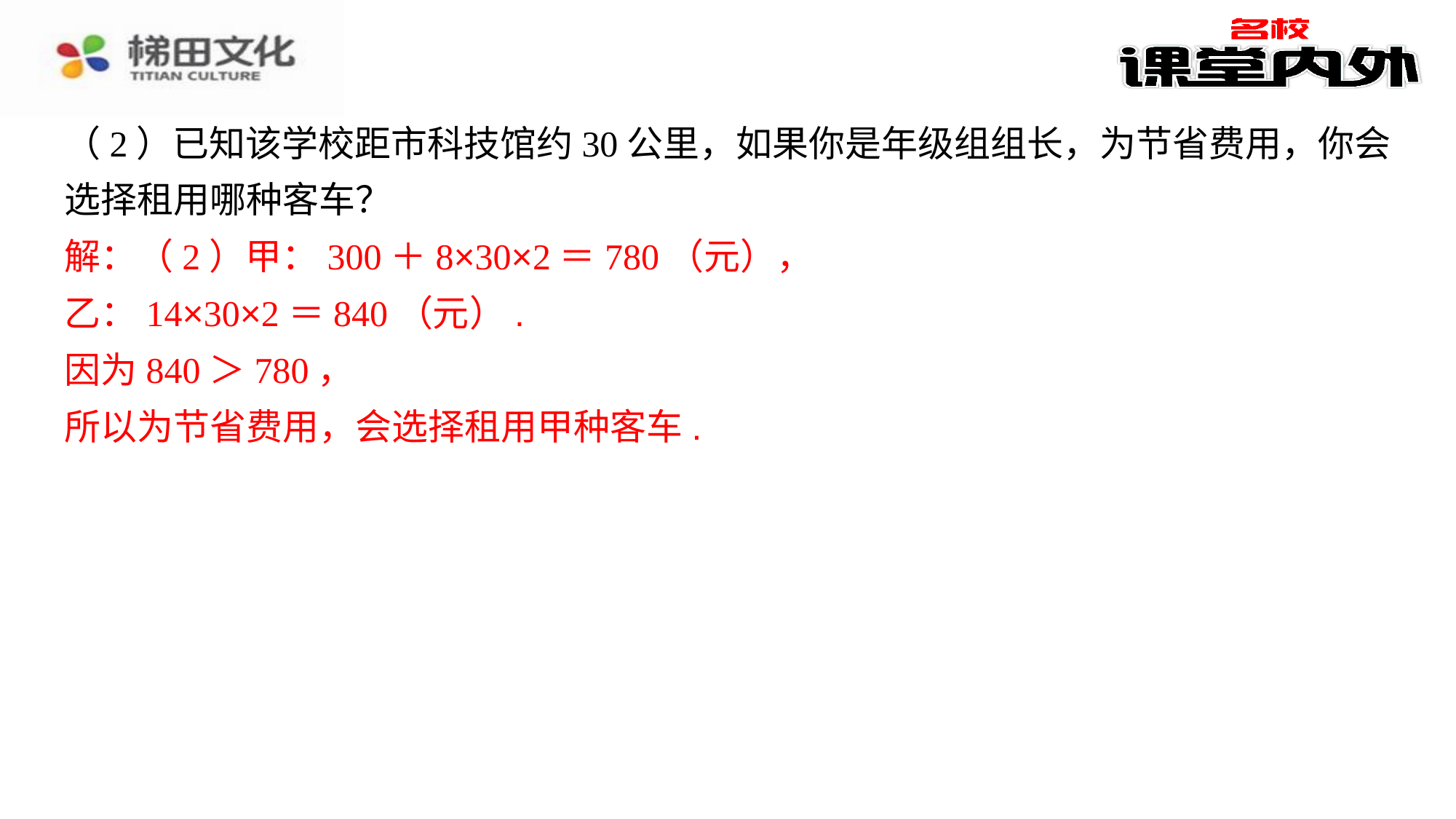

（2）已知该学校距市科技馆约30公里，如果你是年级组组长，为节省费用，你会
选择租用哪种客车？
解：（2）甲：300＋8×30×2＝780（元），
乙：14×30×2＝840（元）.
因为840＞780，
所以为节省费用，会选择租用甲种客车.
解：（2）甲：300＋8×30×2＝780（元），
乙：14×30×2＝840（元）.
因为840＞780，
所以为节省费用，会选择租用甲种客车.